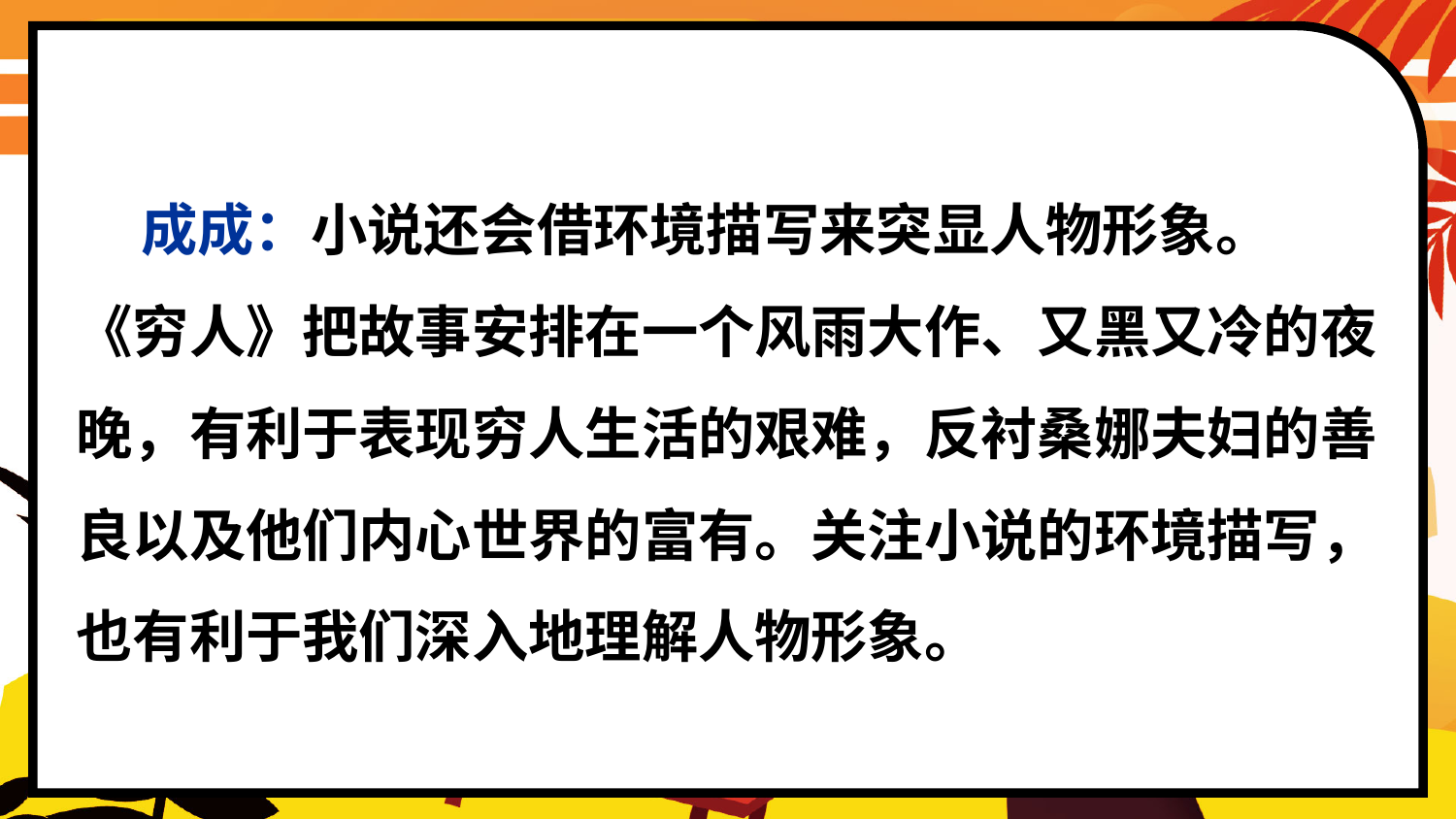

成成：小说还会借环境描写来突显人物形象。《穷人》把故事安排在一个风雨大作、又黑又冷的夜晚，有利于表现穷人生活的艰难，反衬桑娜夫妇的善良以及他们内心世界的富有。关注小说的环境描写，也有利于我们深入地理解人物形象。